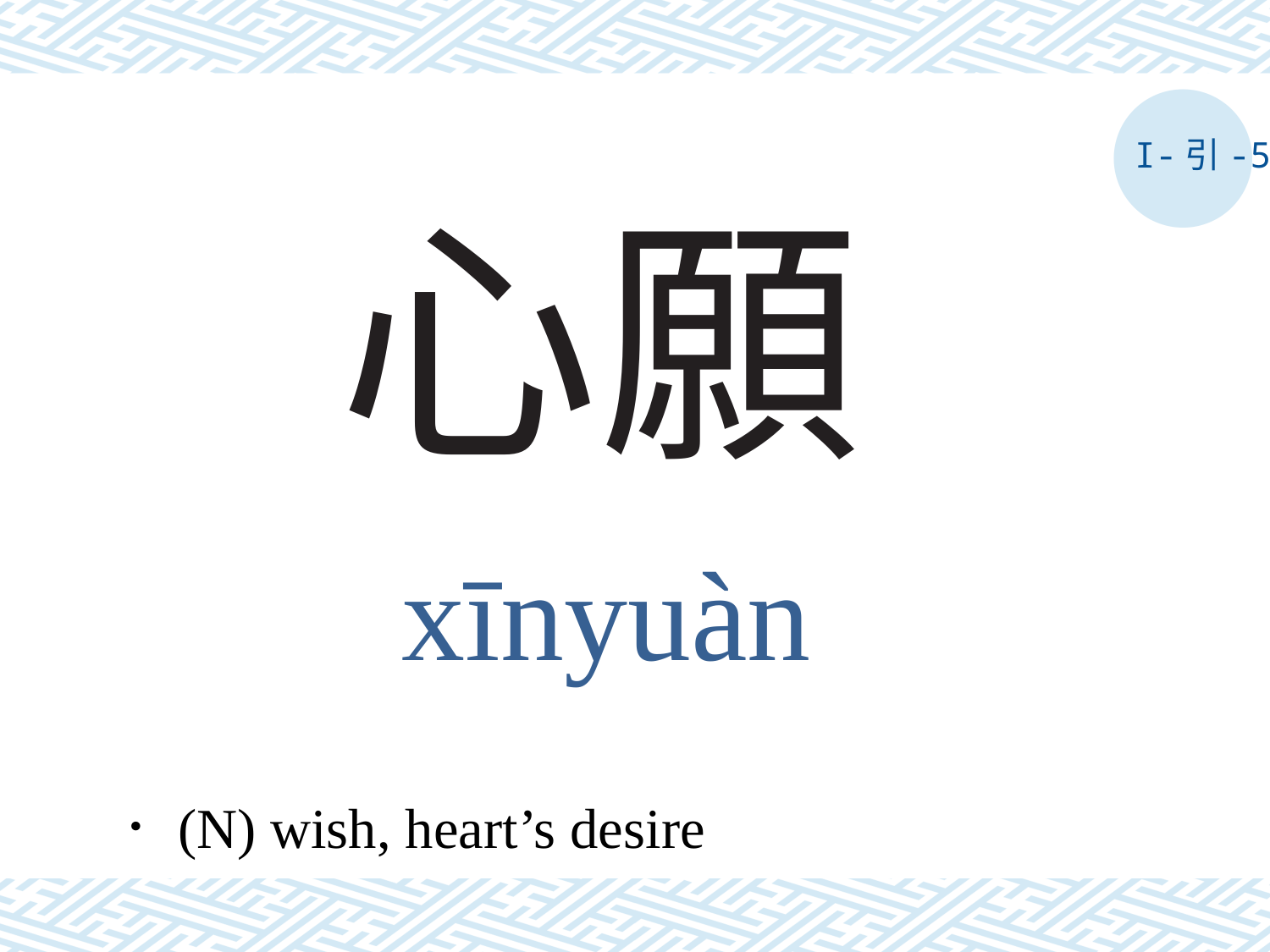

I-引-5

# 心願
xīnyuàn
．(N) wish, heart’s desire